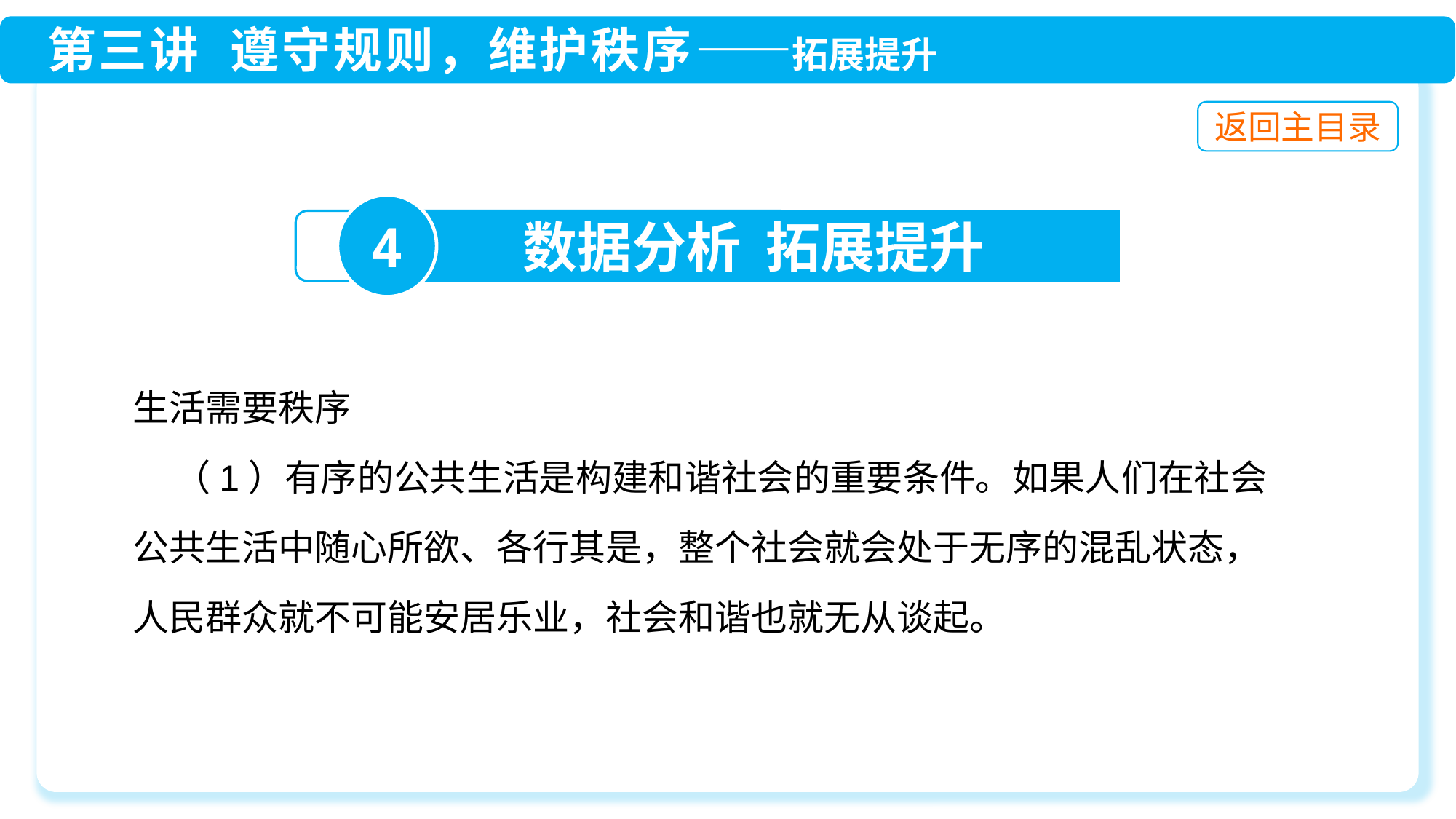

4

数据分析  拓展提升
生活需要秩序
    （1）有序的公共生活是构建和谐社会的重要条件。如果人们在社会公共生活中随心所欲、各行其是，整个社会就会处于无序的混乱状态，人民群众就不可能安居乐业，社会和谐也就无从谈起。